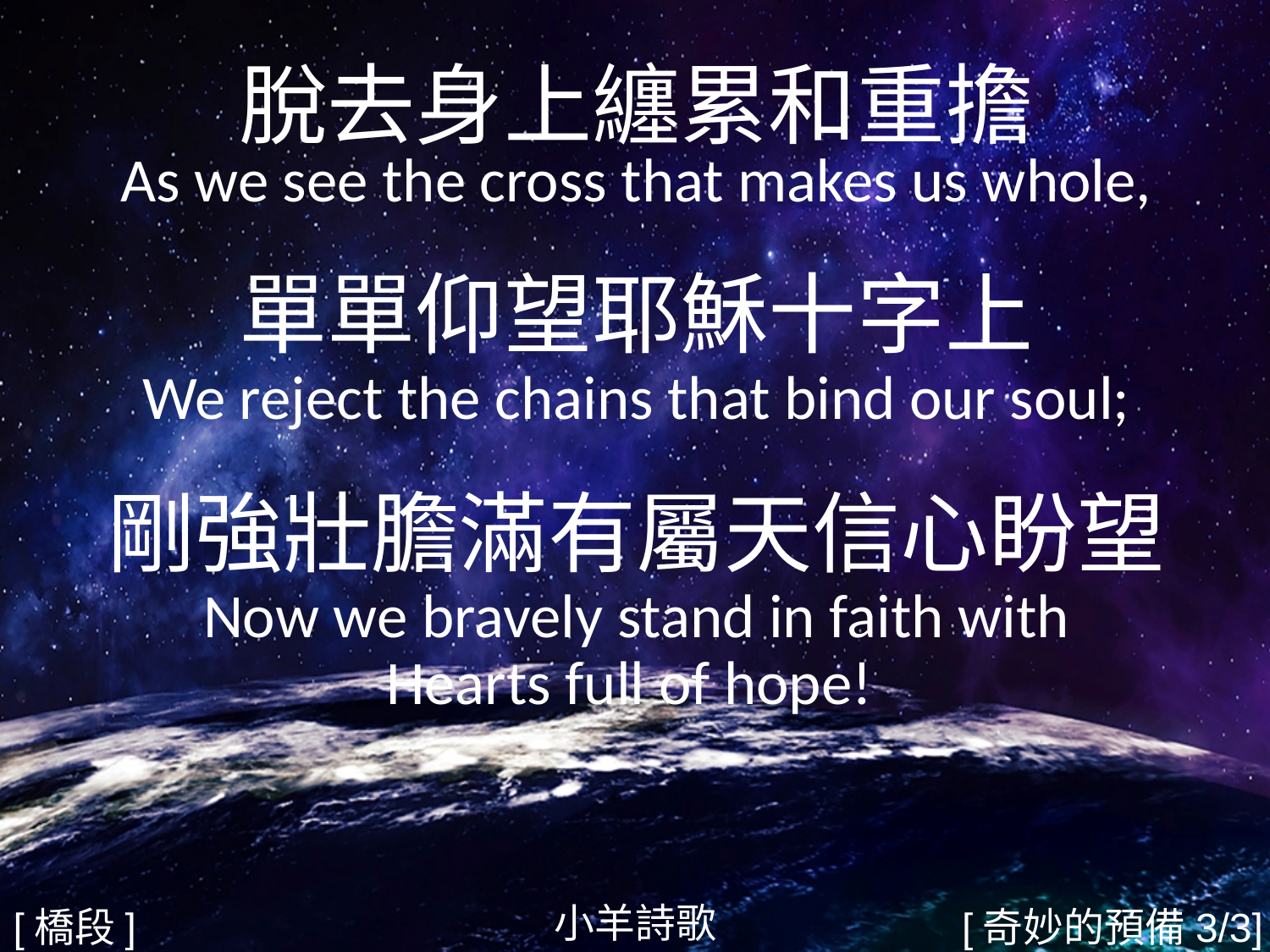

脫去身上纏累和重擔
As we see the cross that makes us whole,

單單仰望耶穌十字上
We reject the chains that bind our soul;

剛強壯膽滿有屬天信心盼望
Now we bravely stand in faith with
Hearts full of hope!

#

小羊詩歌
[橋段]
[奇妙的預備3/3]